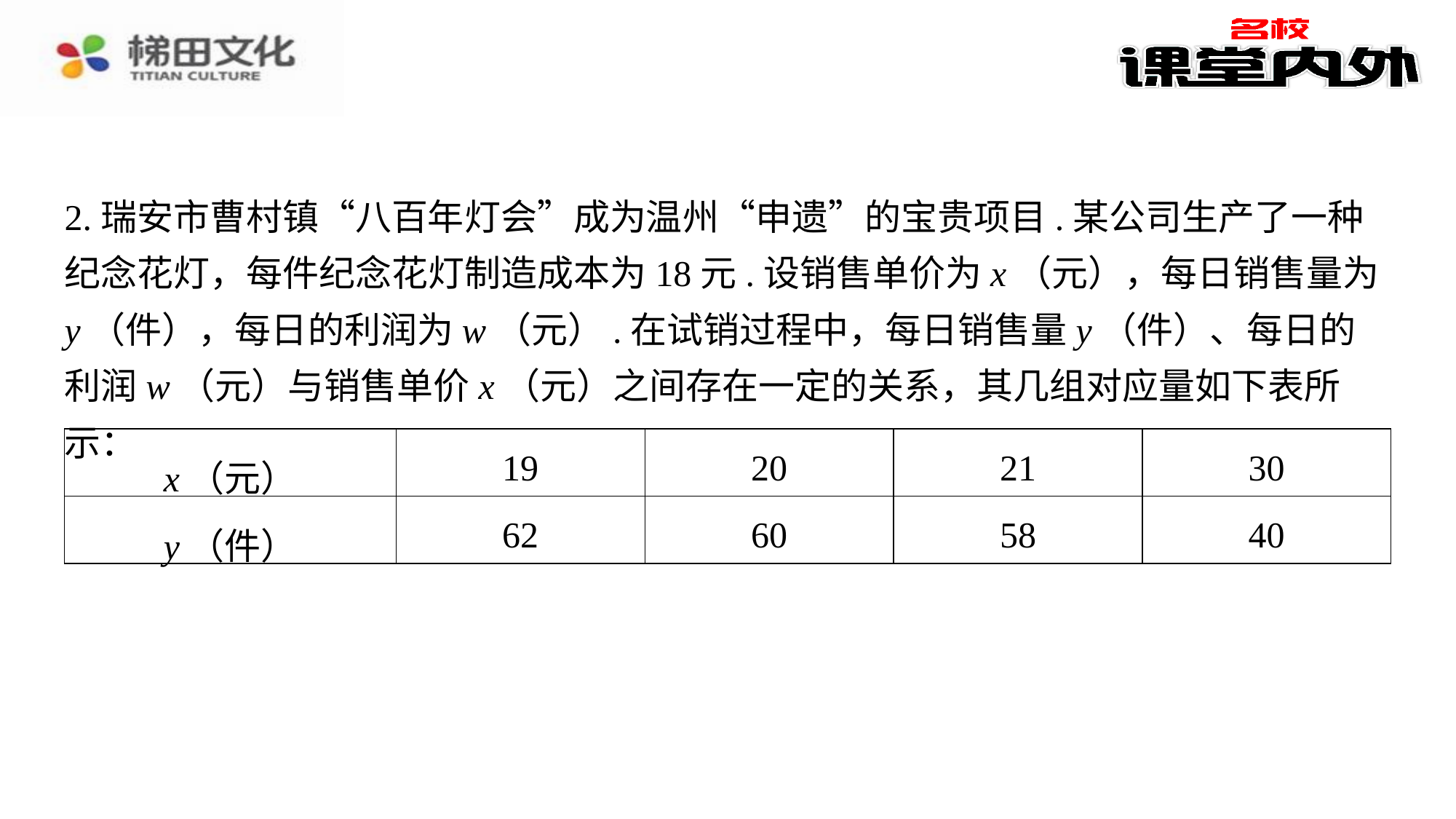

2.瑞安市曹村镇“八百年灯会”成为温州“申遗”的宝贵项目.某公司生产了一种纪念花灯，每件纪念花灯制造成本为18元.设销售单价为x（元），每日销售量为y（件），每日的利润为w（元）.在试销过程中，每日销售量y（件）、每日的利润w（元）与销售单价x（元）之间存在一定的关系，其几组对应量如下表所示：
| x（元） | 19 | 20 | 21 | 30 |
| --- | --- | --- | --- | --- |
| y（件） | 62 | 60 | 58 | 40 |